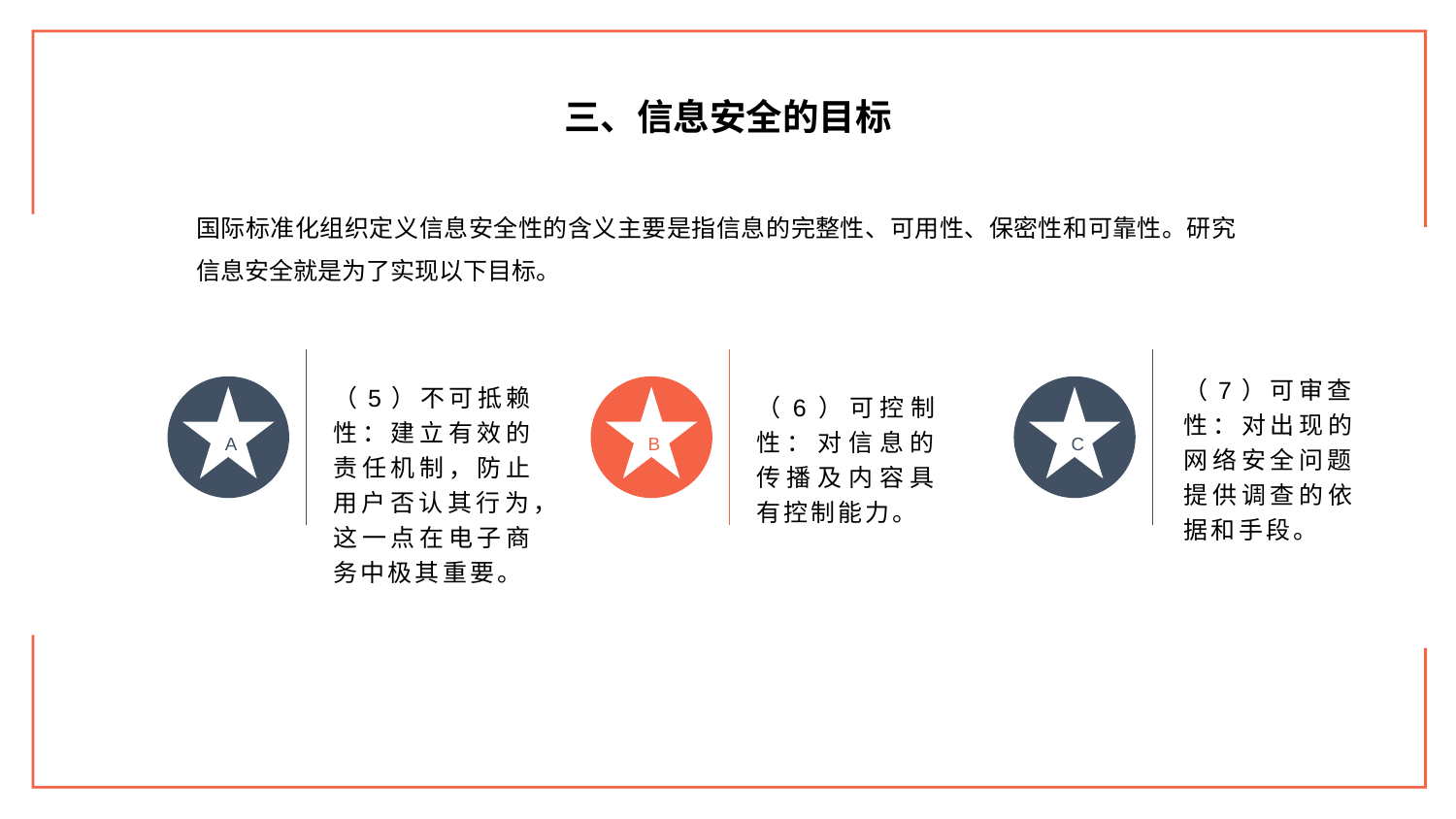

三、信息安全的目标
国际标准化组织定义信息安全性的含义主要是指信息的完整性、可用性、保密性和可靠性。研究信息安全就是为了实现以下目标。
（5）不可抵赖性：建立有效的责任机制，防止用户否认其行为，这一点在电子商务中极其重要。
（6）可控制性：对信息的传播及内容具有控制能力。

（7）可审查性：对出现的网络安全问题提供调查的依据和手段。
A
B
C